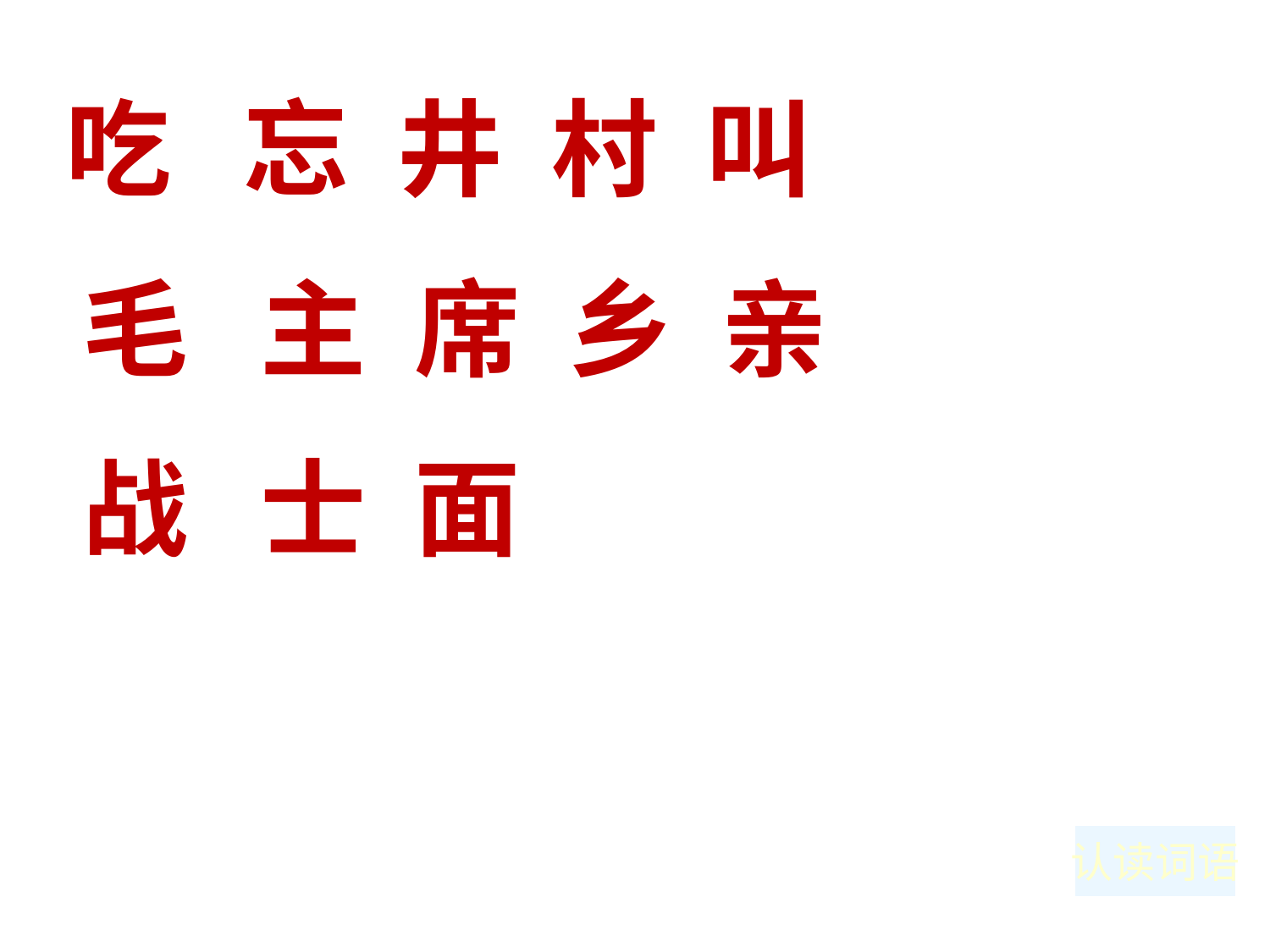

吃   忘  井  村  叫
 毛   主  席  乡  亲
 战   士  面
认读词语